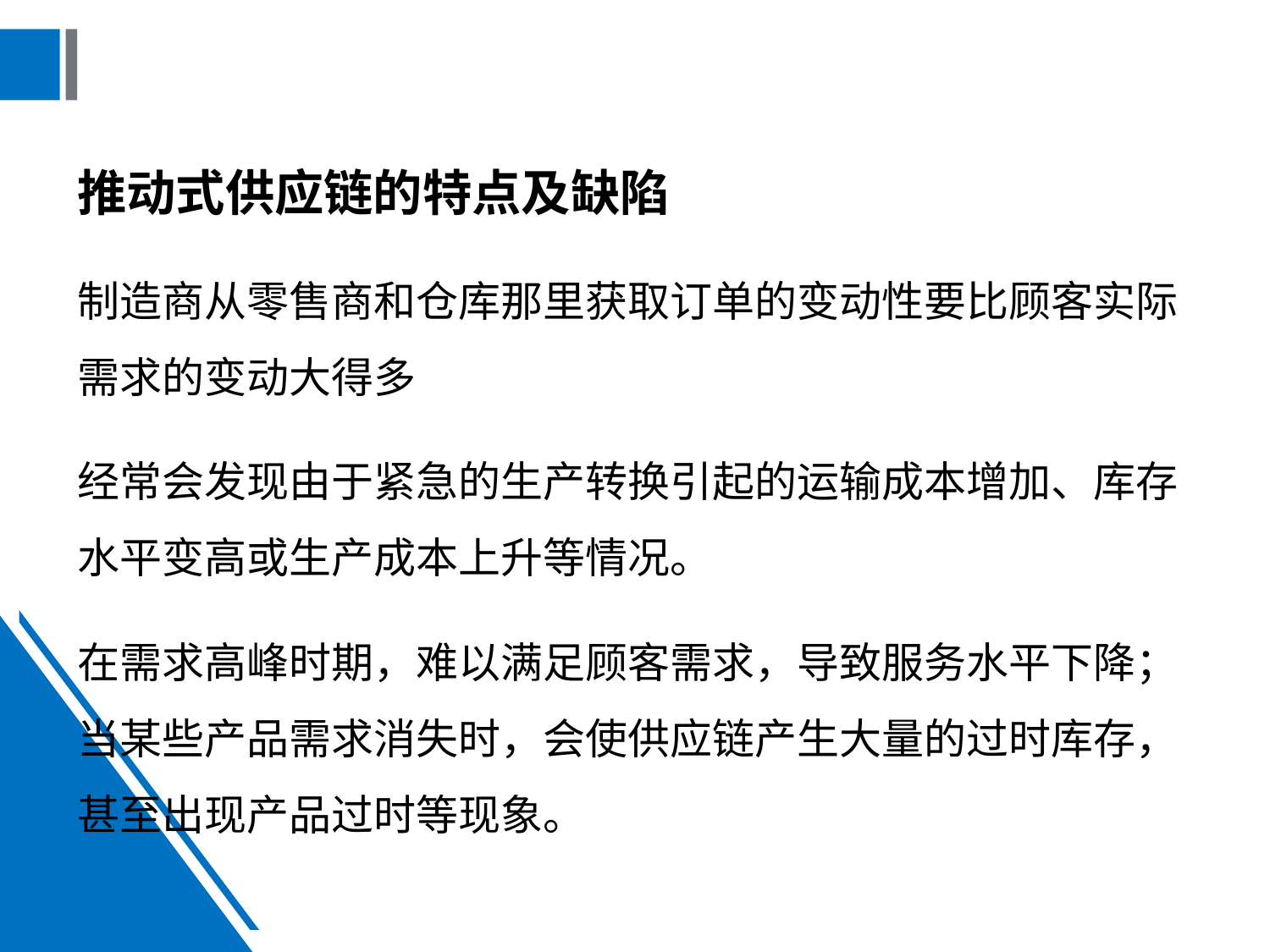

推动式供应链的特点及缺陷
制造商从零售商和仓库那里获取订单的变动性要比顾客实际需求的变动大得多
经常会发现由于紧急的生产转换引起的运输成本增加、库存水平变高或生产成本上升等情况。
在需求高峰时期，难以满足顾客需求，导致服务水平下降；当某些产品需求消失时，会使供应链产生大量的过时库存，甚至出现产品过时等现象。